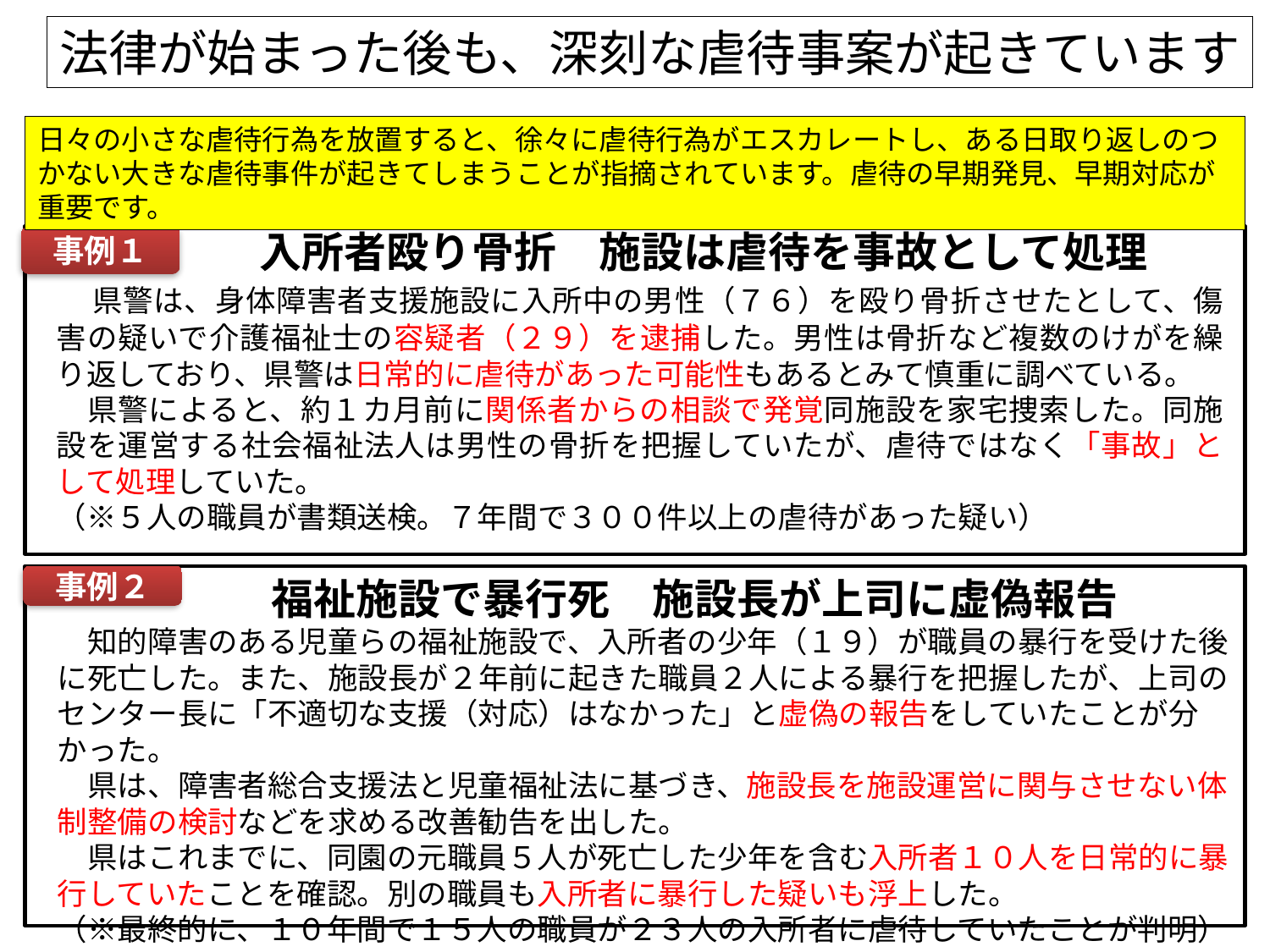

法律が始まった後も、深刻な虐待事案が起きています
日々の小さな虐待行為を放置すると、徐々に虐待行為がエスカレートし、ある日取り返しのつかない大きな虐待事件が起きてしまうことが指摘されています。虐待の早期発見、早期対応が重要です。
　　　入所者殴り骨折　施設は虐待を事故として処理
　県警は、身体障害者支援施設に入所中の男性（７６）を殴り骨折させたとして、傷害の疑いで介護福祉士の容疑者（２９）を逮捕した。男性は骨折など複数のけがを繰り返しており、県警は日常的に虐待があった可能性もあるとみて慎重に調べている。
　県警によると、約１カ月前に関係者からの相談で発覚同施設を家宅捜索した。同施設を運営する社会福祉法人は男性の骨折を把握していたが、虐待ではなく「事故」として処理していた。
（※５人の職員が書類送検。７年間で３００件以上の虐待があった疑い）

事例１
事例２

　　　　福祉施設で暴行死　施設長が上司に虚偽報告
　知的障害のある児童らの福祉施設で、入所者の少年（１９）が職員の暴行を受けた後に死亡した。また、施設長が２年前に起きた職員２人による暴行を把握したが、上司のセンター長に「不適切な支援（対応）はなかった」と虚偽の報告をしていたことが分かった。
　県は、障害者総合支援法と児童福祉法に基づき、施設長を施設運営に関与させない体制整備の検討などを求める改善勧告を出した。
　県はこれまでに、同園の元職員５人が死亡した少年を含む入所者１０人を日常的に暴行していたことを確認。別の職員も入所者に暴行した疑いも浮上した。
（※最終的に、１０年間で１５人の職員が２３人の入所者に虐待していたことが判明）